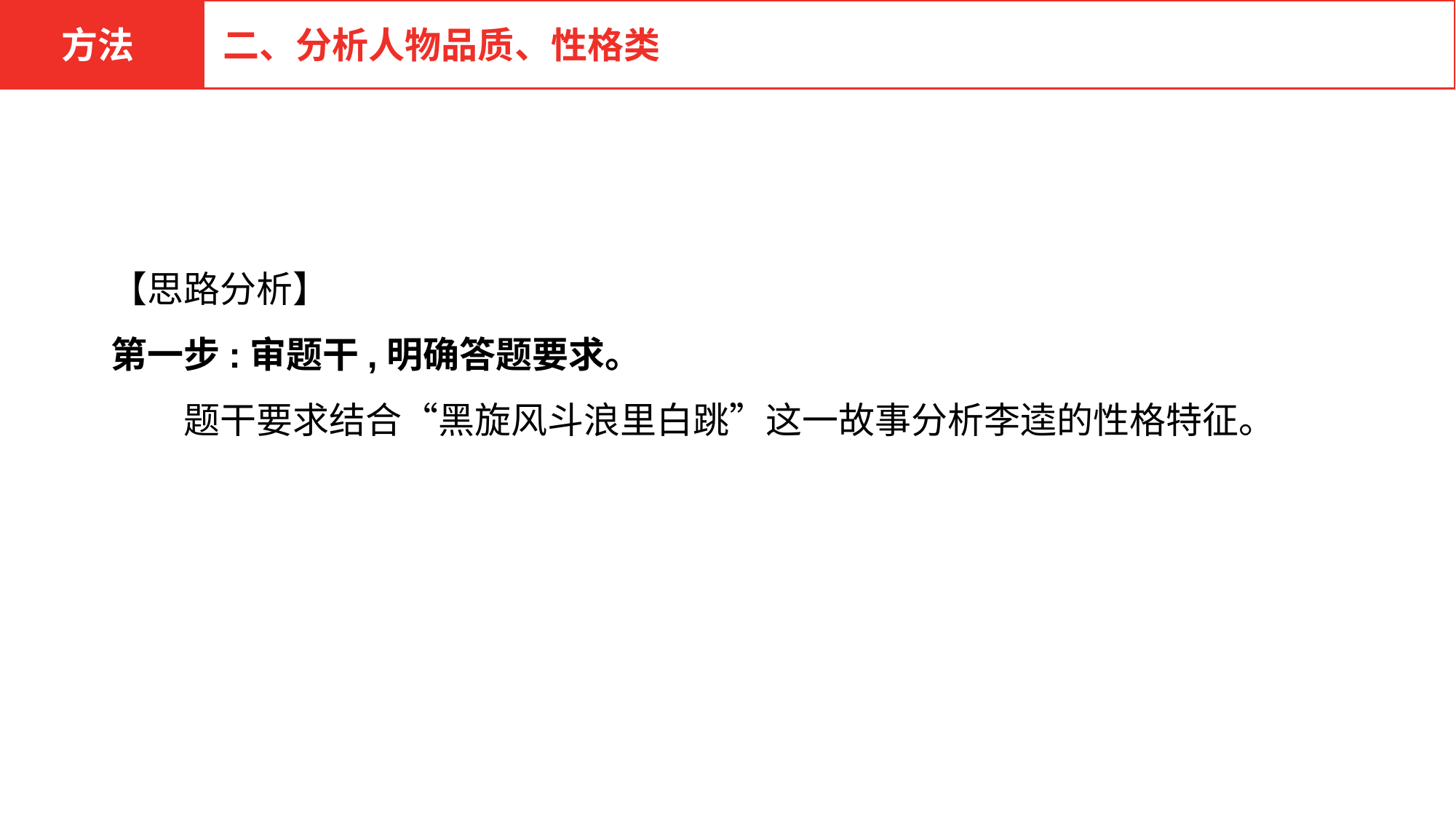

方法
二、分析人物品质、性格类
【思路分析】
第一步:审题干,明确答题要求。
　　题干要求结合“黑旋风斗浪里白跳”这一故事分析李逵的性格特征。